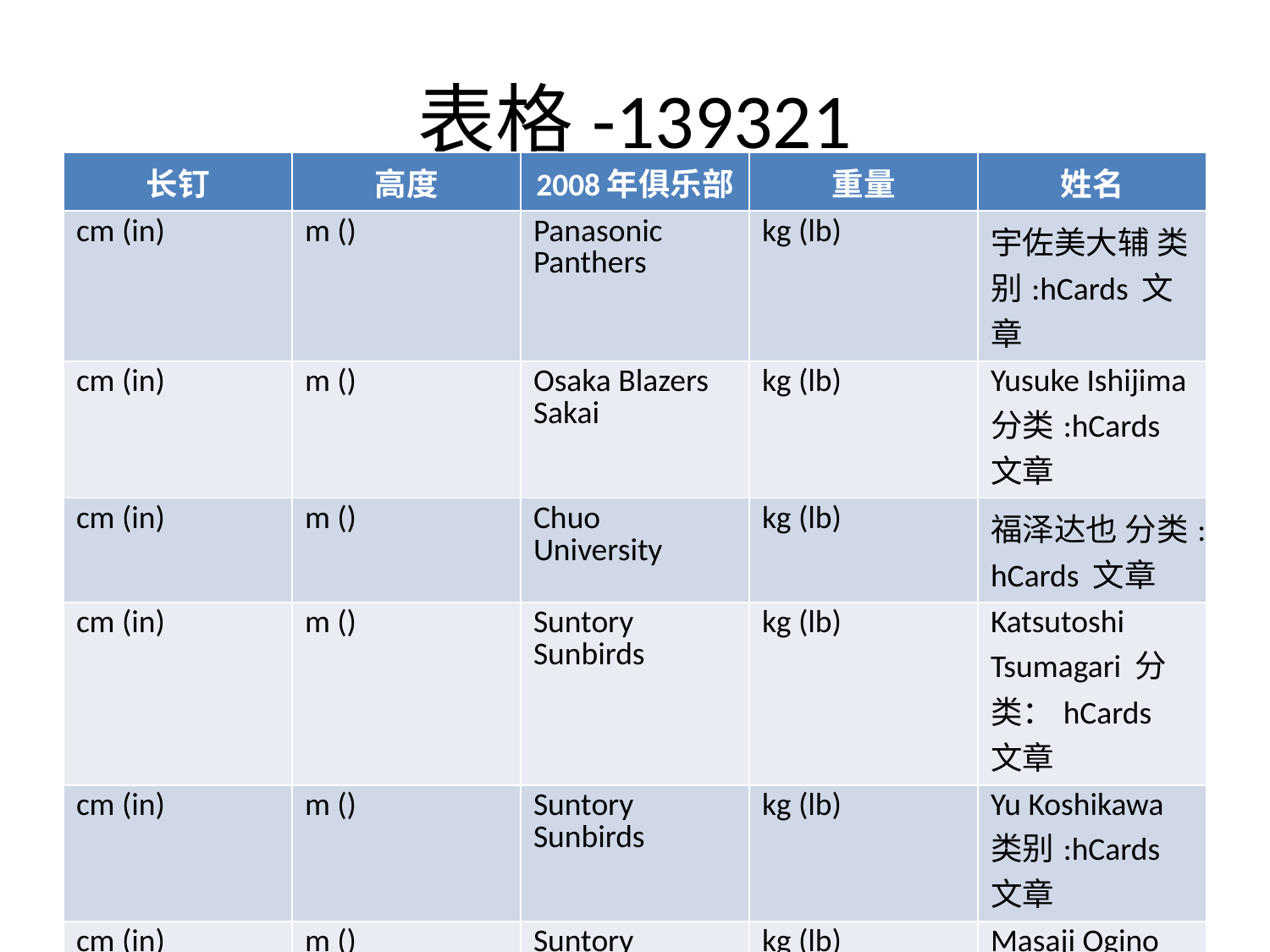

# 表格-139321
| 长钉 | 高度 | 2008年俱乐部 | 重量 | 姓名 |
| --- | --- | --- | --- | --- |
| cm (in) | m () | Panasonic Panthers | kg (lb) | 宇佐美大辅 类别:hCards 文章 |
| cm (in) | m () | Osaka Blazers Sakai | kg (lb) | Yusuke Ishijima 分类:hCards 文章 |
| cm (in) | m () | Chuo University | kg (lb) | 福泽达也 分类:hCards 文章 |
| cm (in) | m () | Suntory Sunbirds | kg (lb) | Katsutoshi Tsumagari 分类：hCards 文章 |
| cm (in) | m () | Suntory Sunbirds | kg (lb) | Yu Koshikawa 类别:hCards 文章 |
| cm (in) | m () | Suntory Sunbirds | kg (lb) | Masaji Ogino 分类:hCards 文章 |
| cm (in) | m () | NEC Blue Rockets | kg (lb) | 松本义彦 分类：hCards 文章 |
| cm (in) | m () | Osaka Blazers Sakai | kg (lb) | Kosuke Tomonaga 分类:hCards 文章 |
| cm (in) | m () | Toray Arrows | kg (lb) | Nobuharu Saito 分类:hCards 文章 |
| cm (in) | m () | Suntory Sunbirds | kg (lb) | Kota Yamamura 类别:hCards 文章 |
| cm (in) | m () | Panasonic Panthers | kg (lb) | Takahiro Yamamoto 类别：hCards 文章 |
| cm (in) | m () | Tokai University | kg (lb) | Kunihiro Shimizu 类别:hCards 文章 |